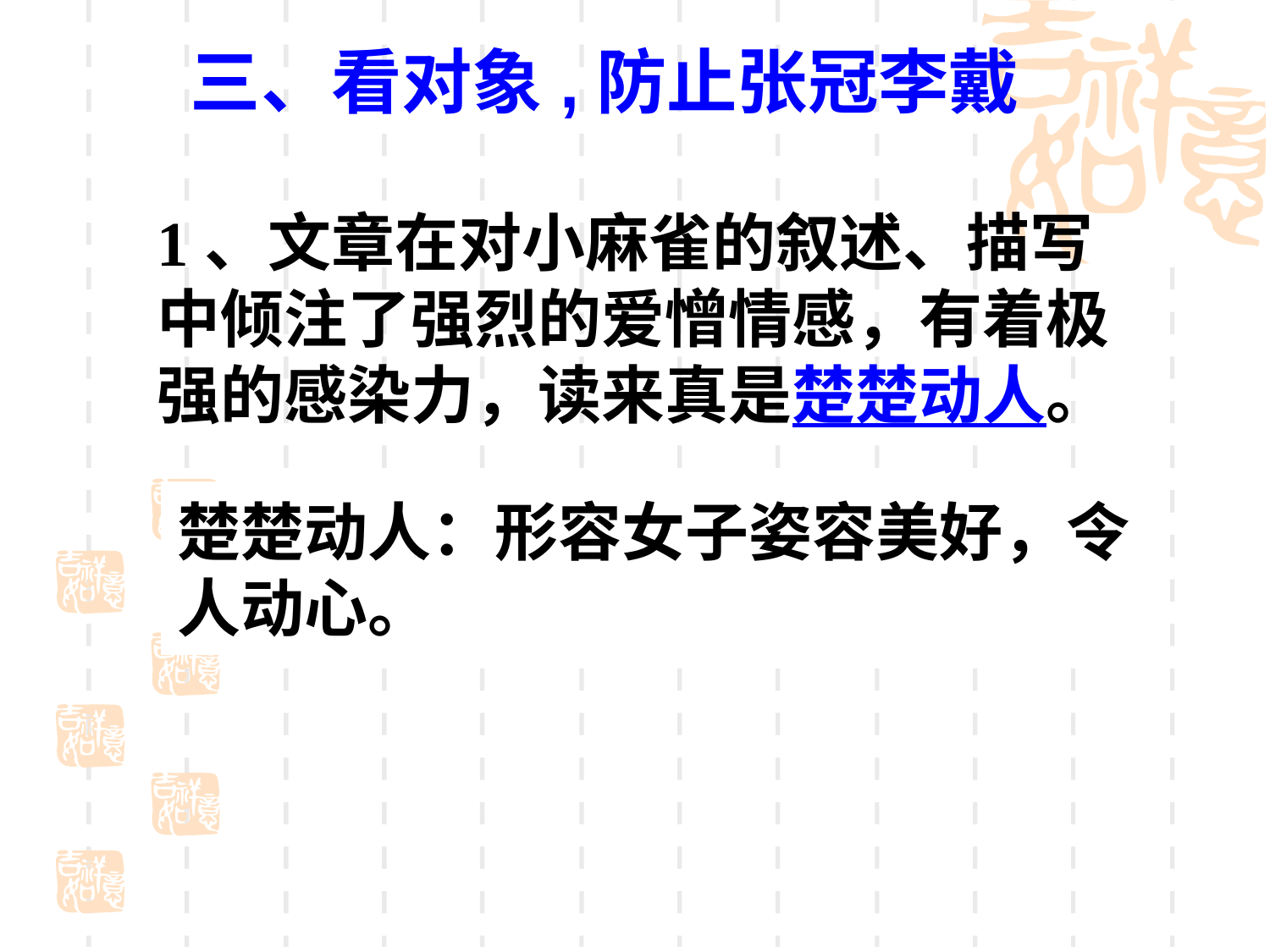

# 三、看对象,防止张冠李戴
1、文章在对小麻雀的叙述、描写中倾注了强烈的爱憎情感，有着极强的感染力，读来真是楚楚动人。
楚楚动人：形容女子姿容美好，令人动心。